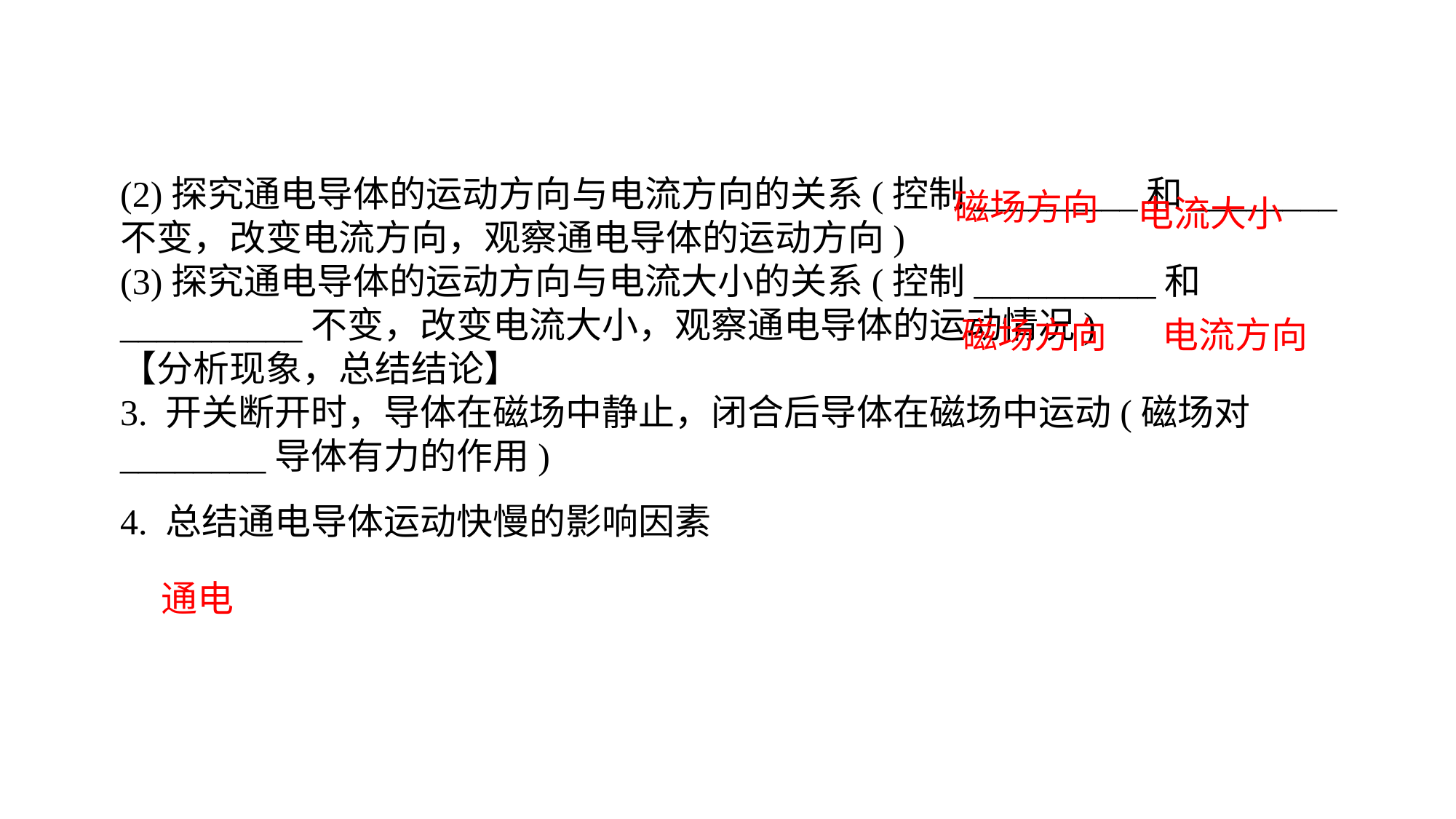

(2)探究通电导体的运动方向与电流方向的关系(控制_________和________不变，改变电流方向，观察通电导体的运动方向)(3)探究通电导体的运动方向与电流大小的关系(控制__________和__________不变，改变电流大小，观察通电导体的运动情况)【分析现象，总结结论】3. 开关断开时，导体在磁场中静止，闭合后导体在磁场中运动(磁场对________导体有力的作用)4. 总结通电导体运动快慢的影响因素
磁场方向
电流大小
磁场方向
电流方向
通电